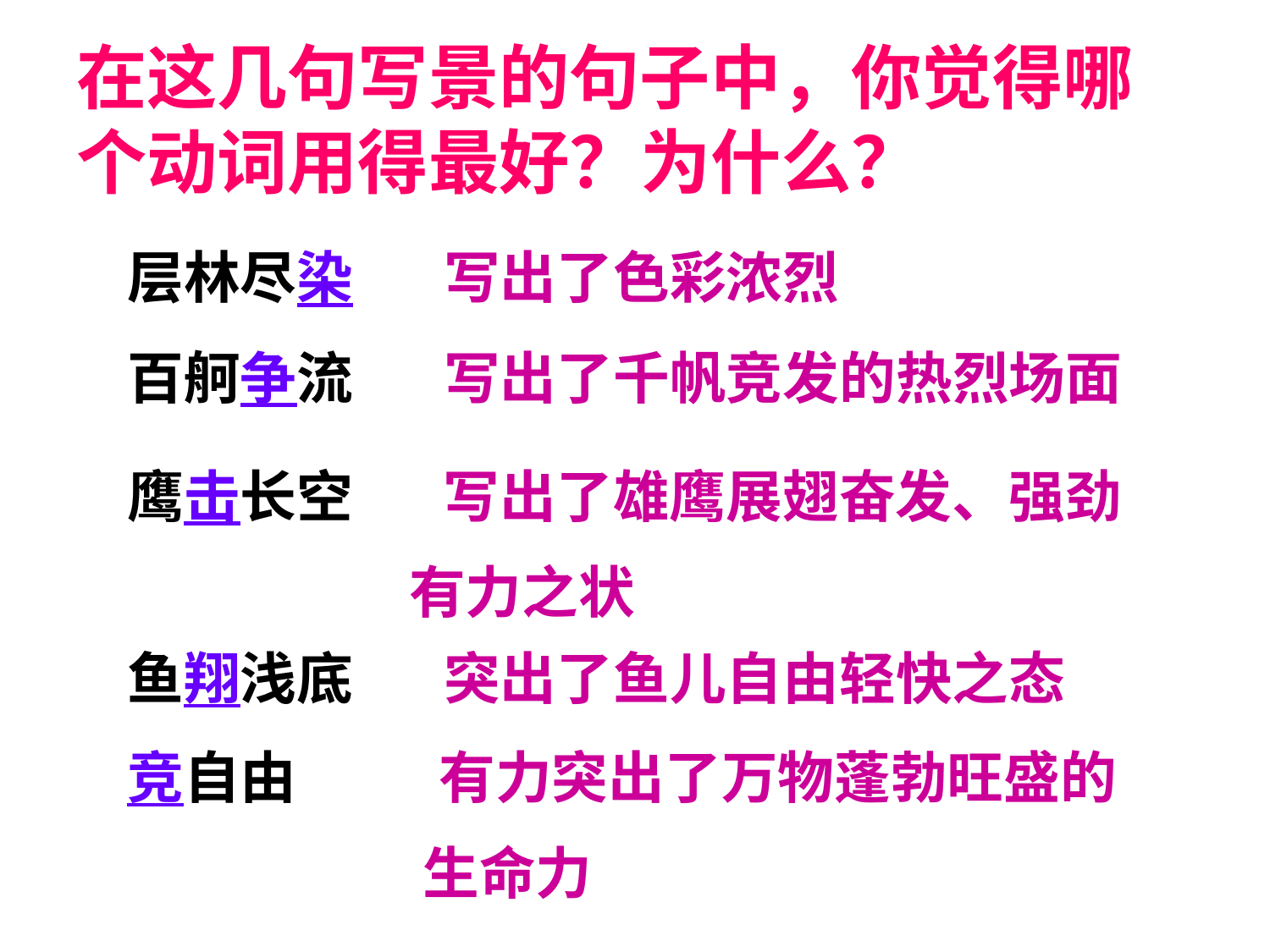

# 在这几句写景的句子中，你觉得哪个动词用得最好？为什么？

层林尽染       写出了色彩浓烈
百舸争流       写出了千帆竞发的热烈场面
鹰击长空       写出了雄鹰展翅奋发、强劲
                                                                     有力之状
鱼翔浅底       突出了鱼儿自由轻快之态
竞自由           有力突出了万物蓬勃旺盛的
                                 生命力